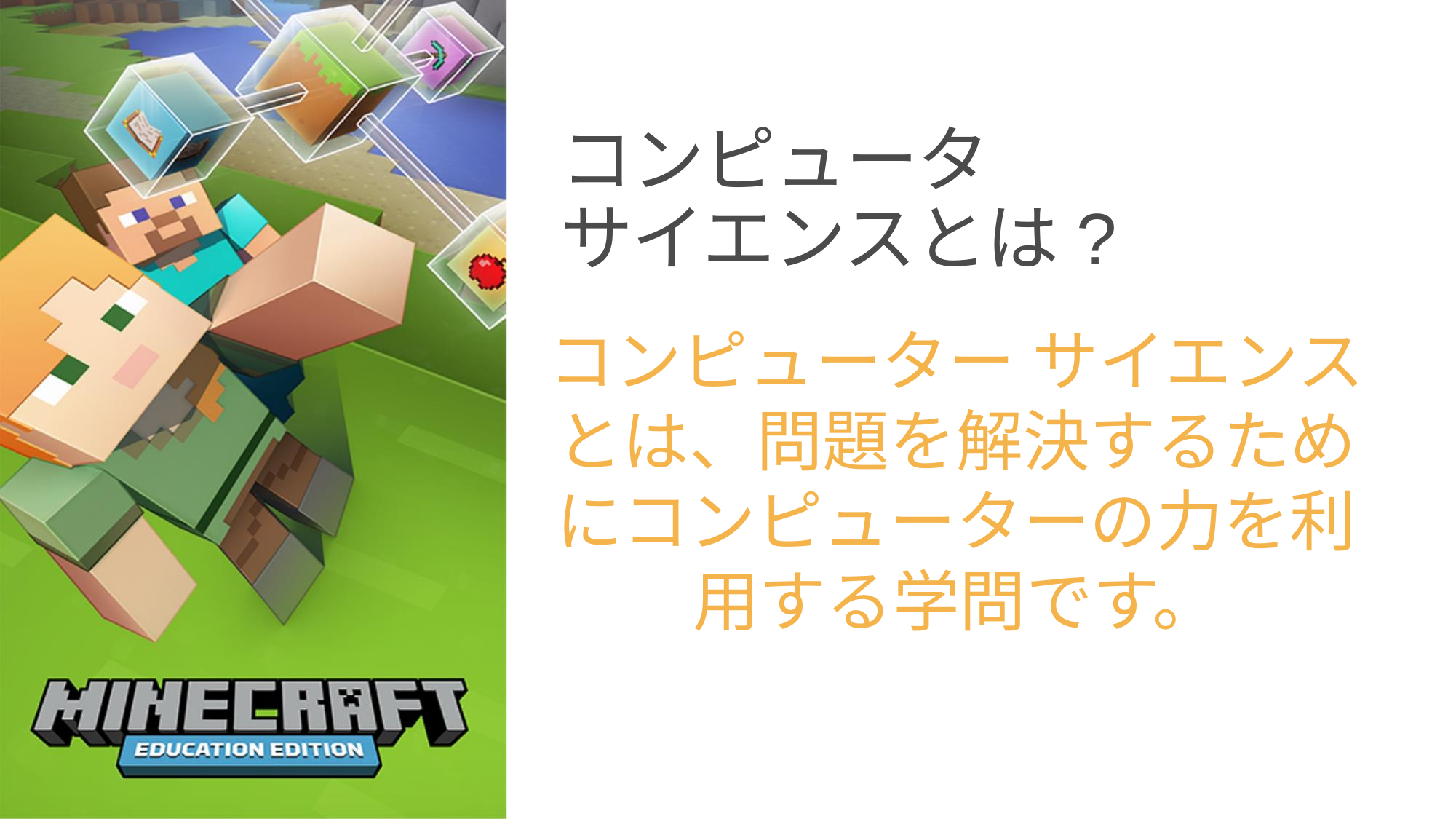

# コンピュータ サイエンスとは?
コンピューター サイエンスとは、問題を解決するためにコンピューターの力を利用する学問です。